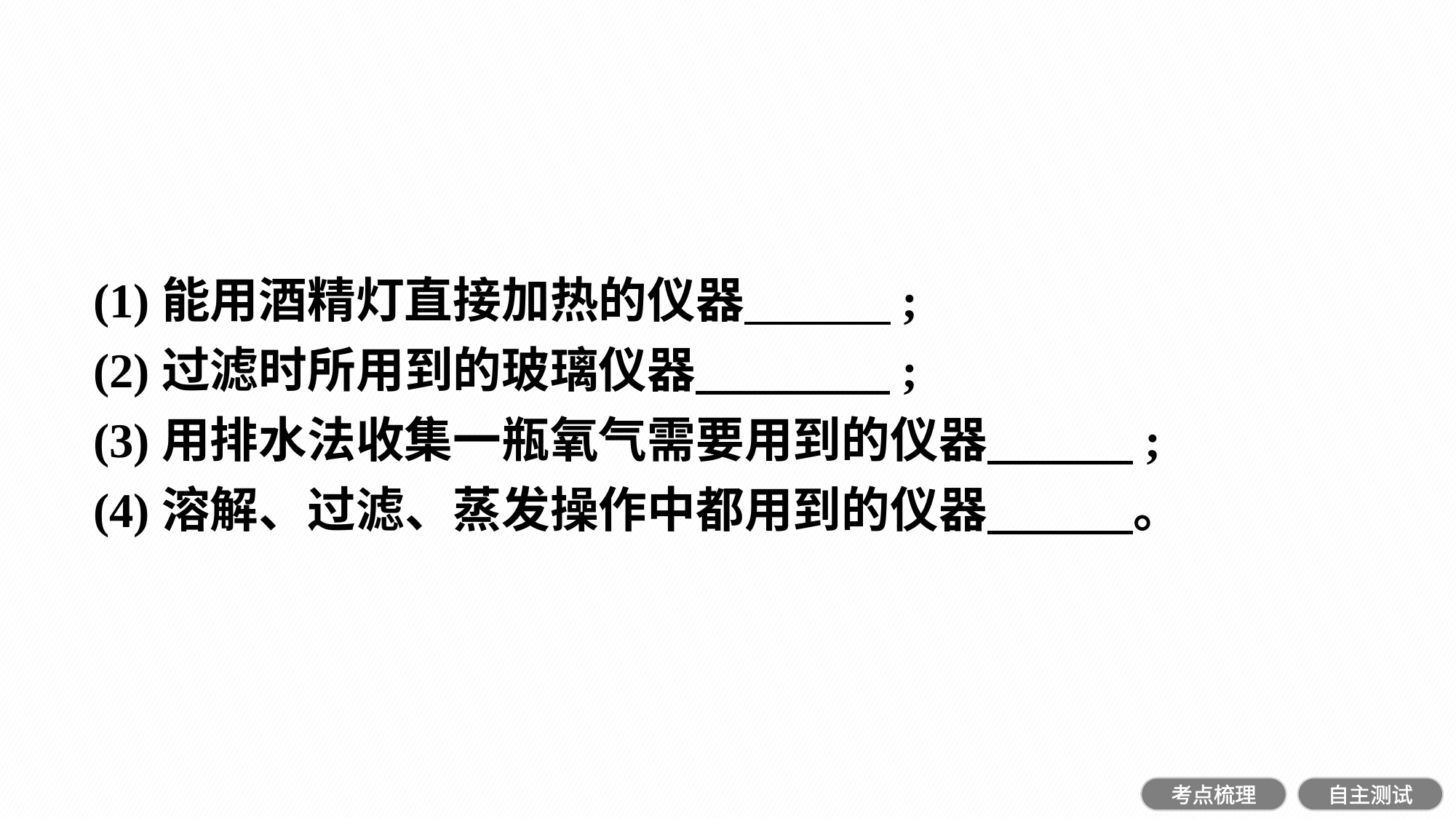

(1)能用酒精灯直接加热的仪器　　　;
(2)过滤时所用到的玻璃仪器　　　　;
(3)用排水法收集一瓶氧气需要用到的仪器　　　;
(4)溶解、过滤、蒸发操作中都用到的仪器　　　。